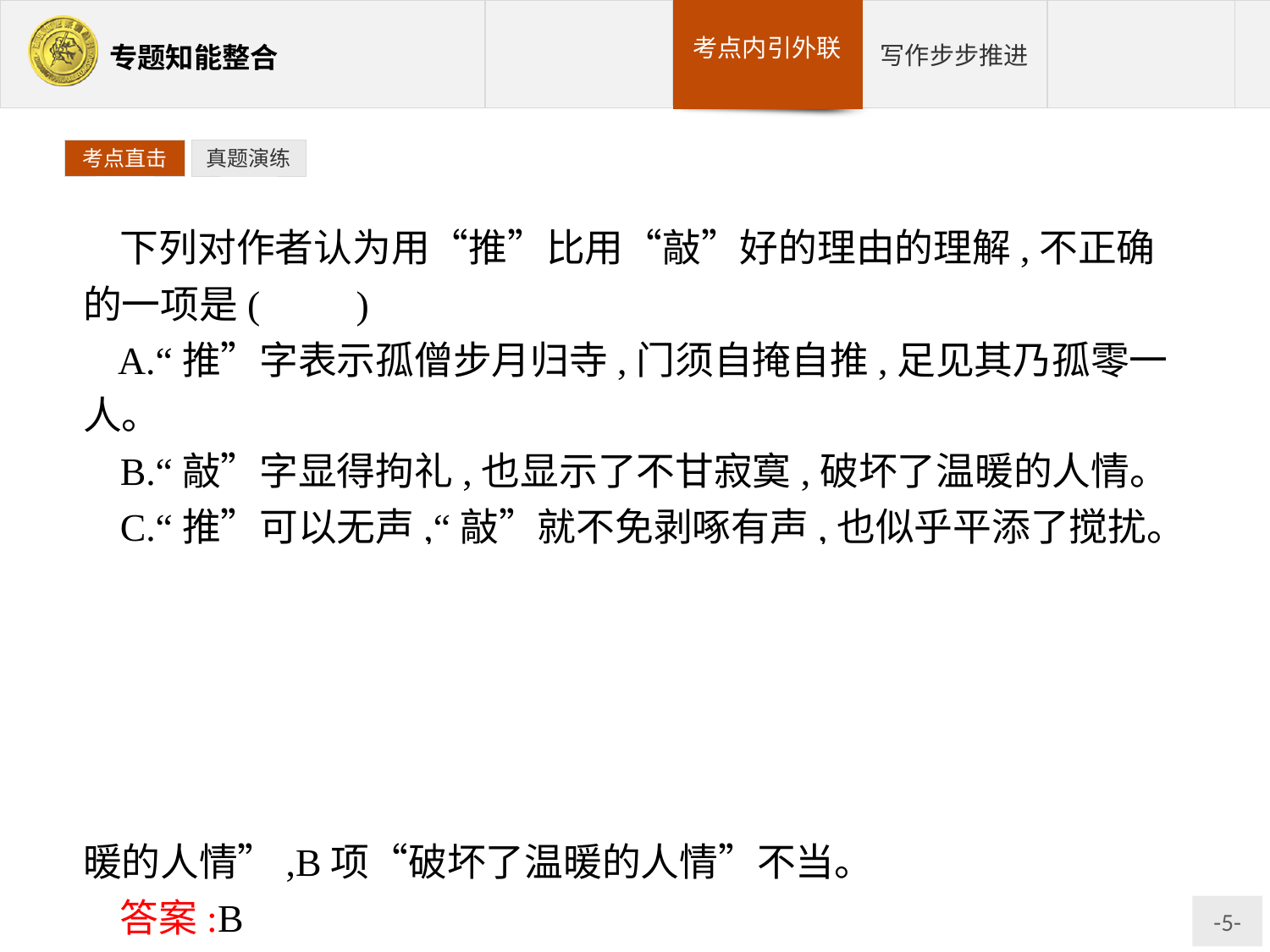

考点直击
真题演练
下列对作者认为用“推”比用“敲”好的理由的理解,不正确的一项是(　　)
A.“推”字表示孤僧步月归寺,门须自掩自推,足见其乃孤零一人。
B.“敲”字显得拘礼,也显示了不甘寂寞,破坏了温暖的人情。
C.“推”可以无声,“敲”就不免剥啄有声,也似乎平添了搅扰。
D.“推”字所呈现的情境似乎比“敲”所呈现的情境,更调和一些。
解析:解答此题首先要明确信息筛选的原则“作者认为用‘推’比用‘敲’好的理由”,其次要注意选“不正确的一项”。B项不当。原文是“那寺里假如不是热闹场合,至少也有一些温暖的人情”,B项“破坏了温暖的人情”不当。
答案:B